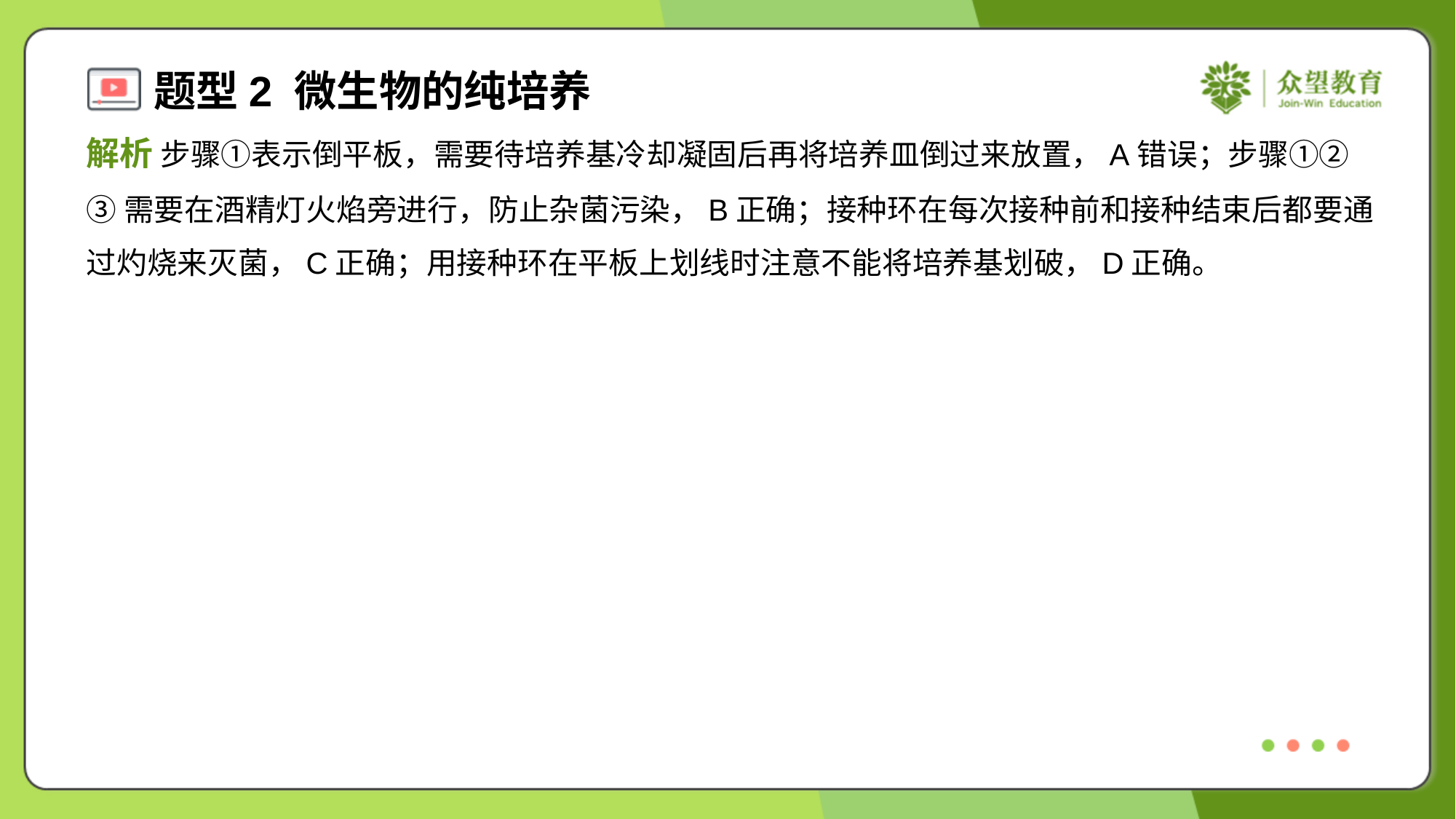

解析 步骤①表示倒平板，需要待培养基冷却凝固后再将培养皿倒过来放置，A错误；步骤①②
③需要在酒精灯火焰旁进行，防止杂菌污染，B正确；接种环在每次接种前和接种结束后都要通
过灼烧来灭菌，C正确；用接种环在平板上划线时注意不能将培养基划破，D正确。